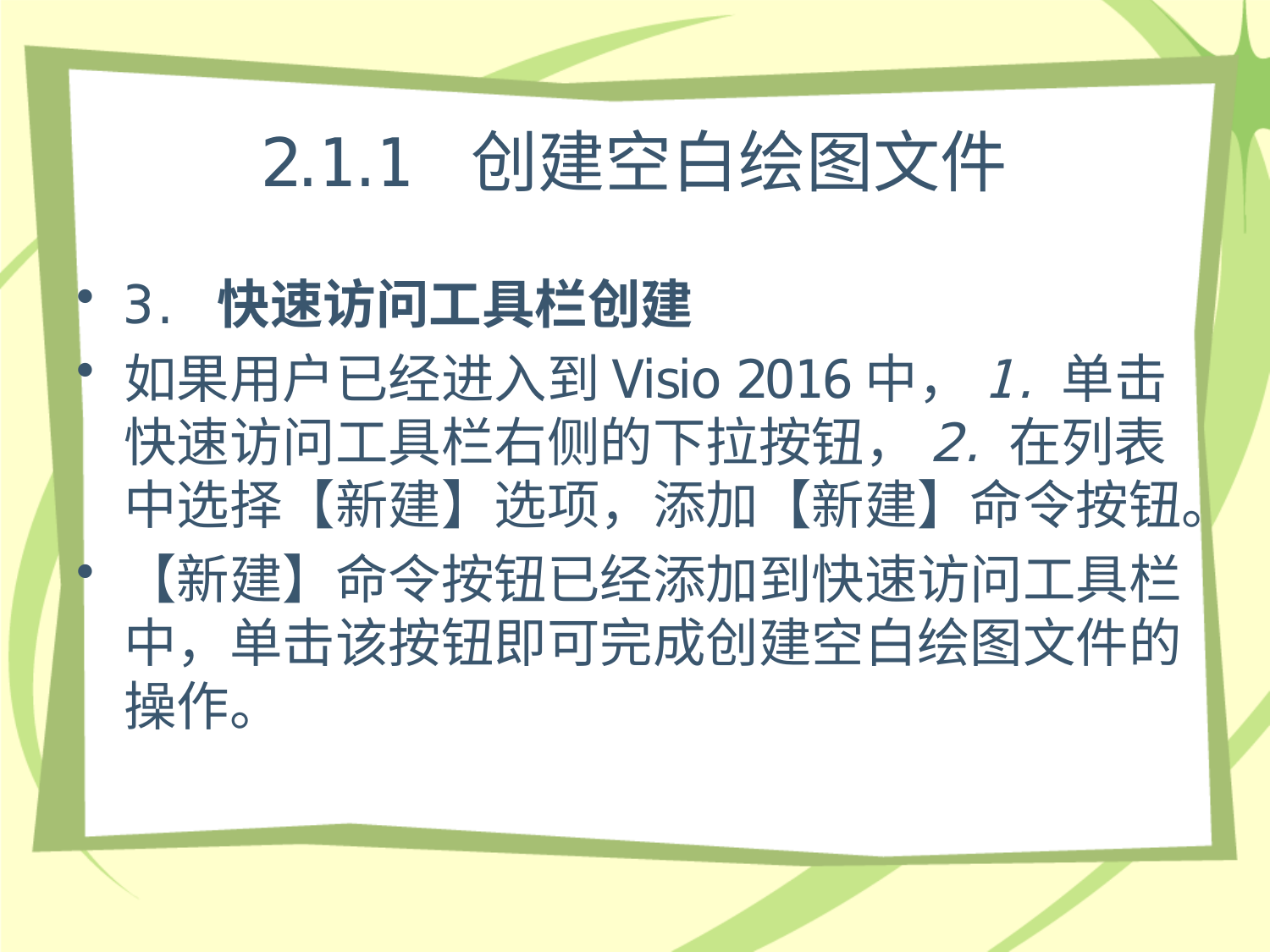

# 2.1.1  创建空白绘图文件
3.  快速访问工具栏创建
如果用户已经进入到Visio 2016中，1. 单击快速访问工具栏右侧的下拉按钮，2. 在列表中选择【新建】选项，添加【新建】命令按钮。
【新建】命令按钮已经添加到快速访问工具栏中，单击该按钮即可完成创建空白绘图文件的操作。